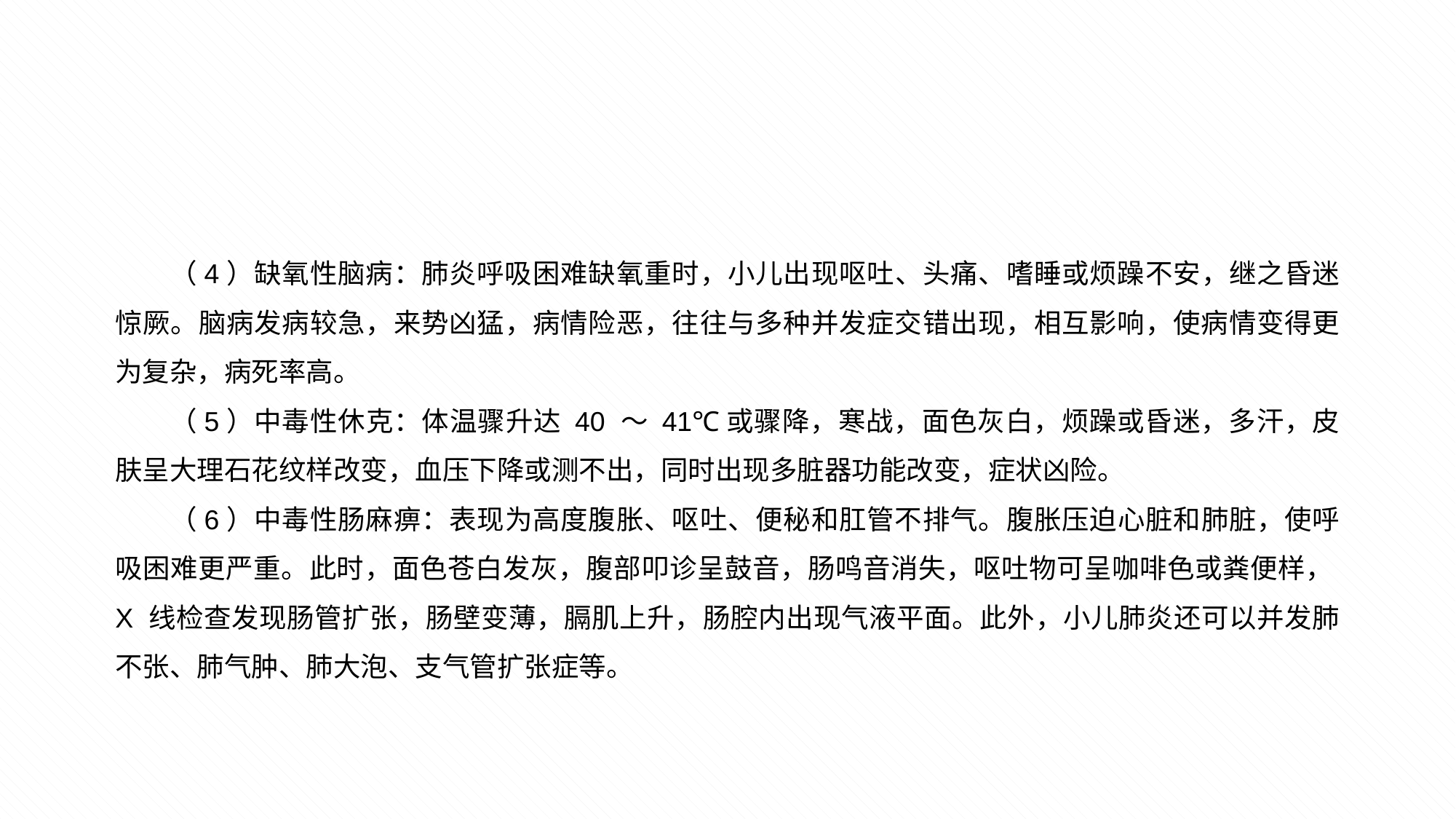

（4）缺氧性脑病：肺炎呼吸困难缺氧重时，小儿出现呕吐、头痛、嗜睡或烦躁不安，继之昏迷惊厥。脑病发病较急，来势凶猛，病情险恶，往往与多种并发症交错出现，相互影响，使病情变得更为复杂，病死率高。
（5）中毒性休克：体温骤升达 40 ～ 41℃或骤降，寒战，面色灰白，烦躁或昏迷，多汗，皮肤呈大理石花纹样改变，血压下降或测不出，同时出现多脏器功能改变，症状凶险。
（6）中毒性肠麻痹：表现为高度腹胀、呕吐、便秘和肛管不排气。腹胀压迫心脏和肺脏，使呼吸困难更严重。此时，面色苍白发灰，腹部叩诊呈鼓音，肠鸣音消失，呕吐物可呈咖啡色或粪便样，X 线检查发现肠管扩张，肠壁变薄，膈肌上升，肠腔内出现气液平面。此外，小儿肺炎还可以并发肺不张、肺气肿、肺大泡、支气管扩张症等。